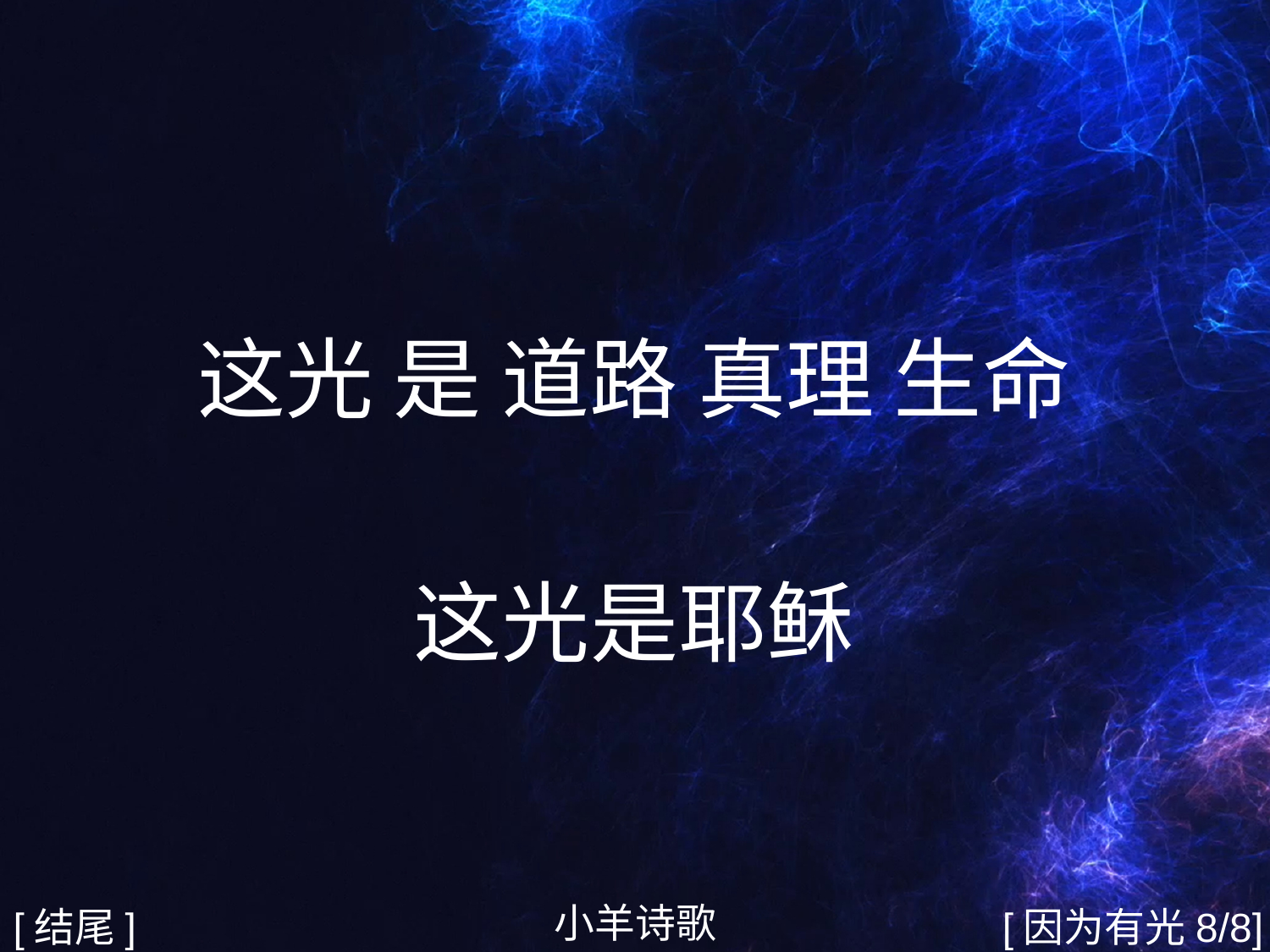

这光 是 道路 真理 生命
这光是耶稣

#

小羊诗歌
[结尾]
[因为有光8/8]